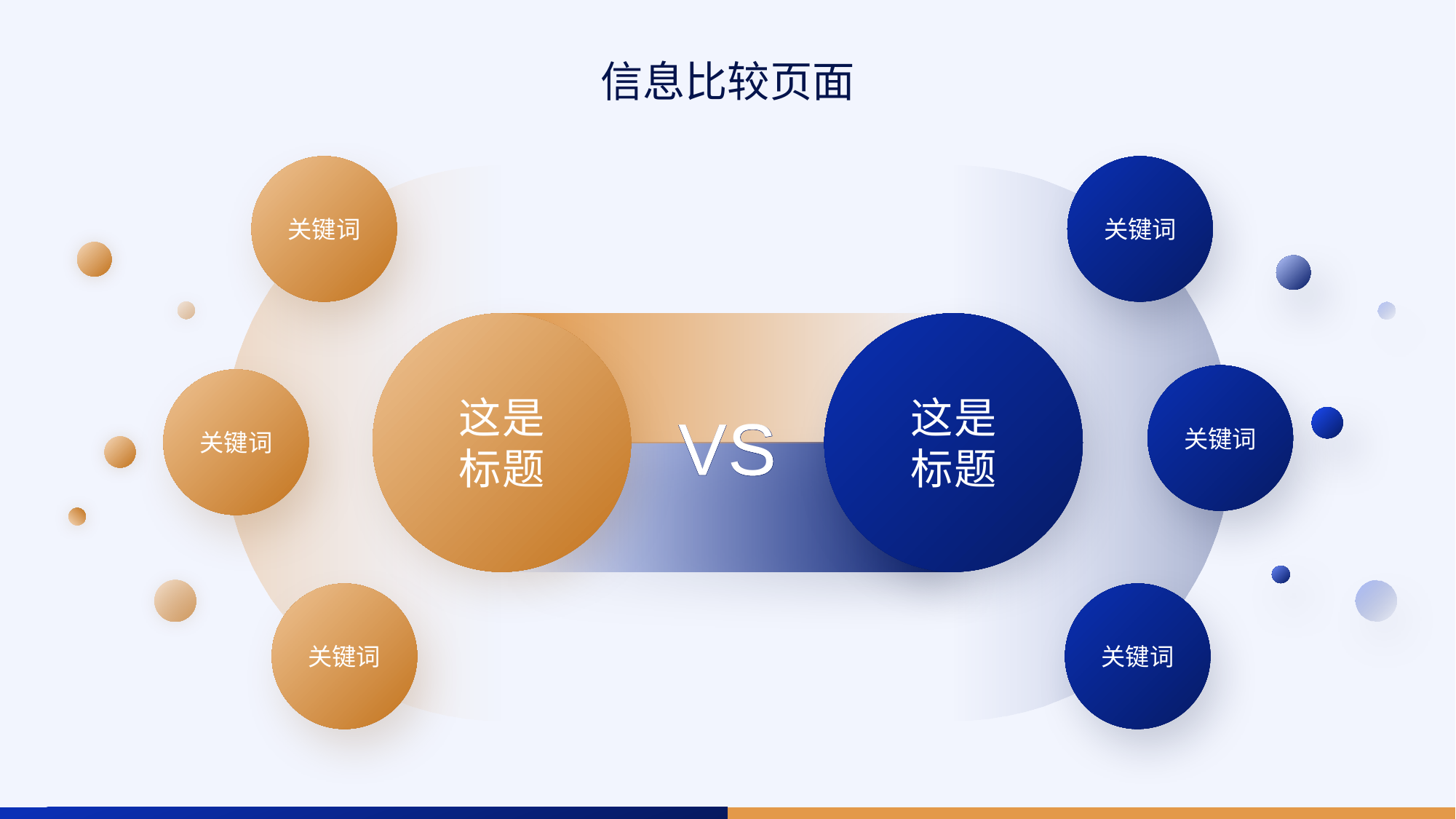

信息比较页面
关键词
关键词

关键词
关键词
这是
标题
这是
标题
VS
VS

关键词
关键词